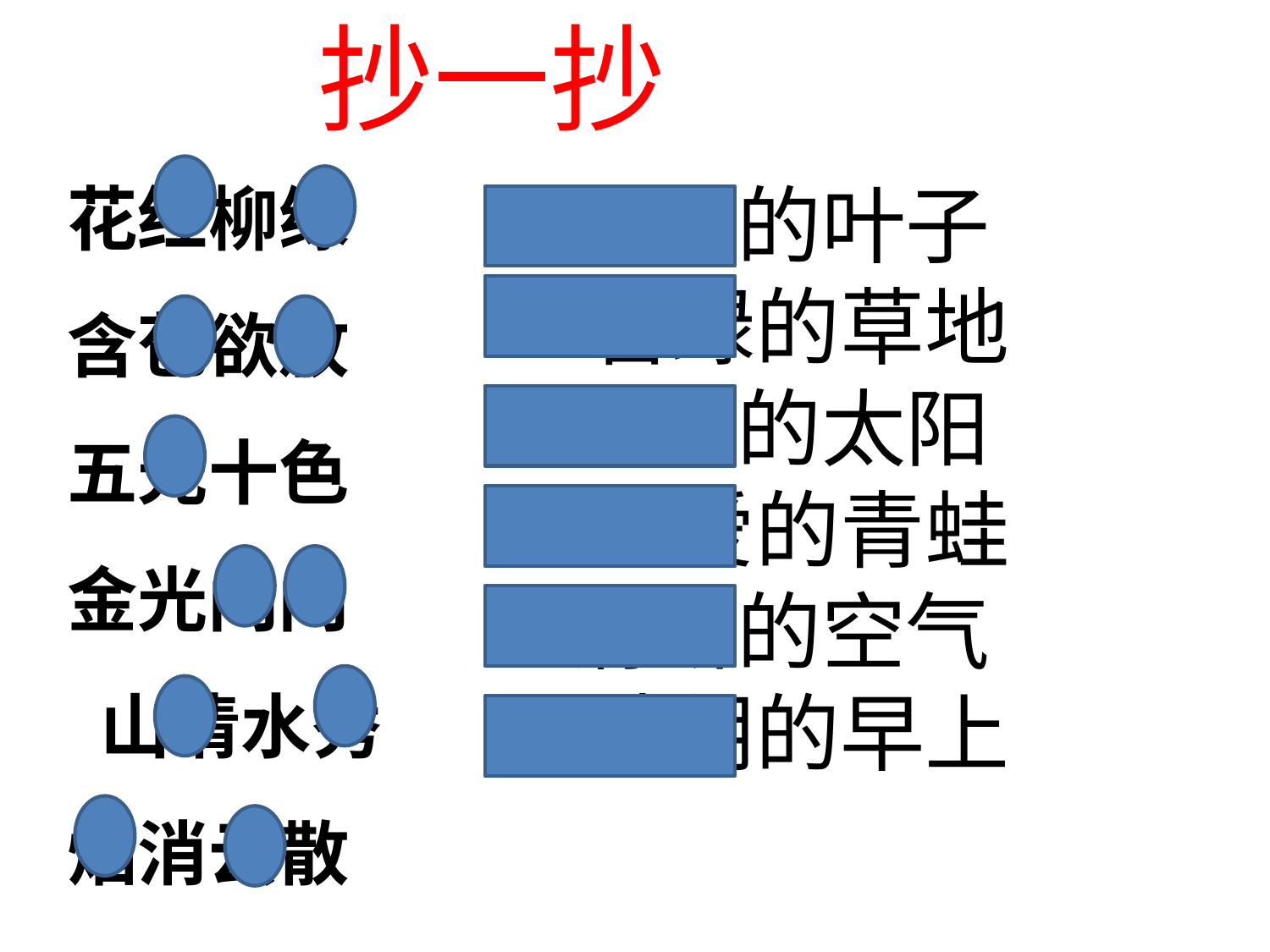

抄一抄
花红柳绿      含苞欲放
五光十色      金光闪闪
 山清水秀     烟消云散

纷飞的叶子   碧绿的草地
金色的太阳   可爱的青蛙
清新的空气   晴朗的早上